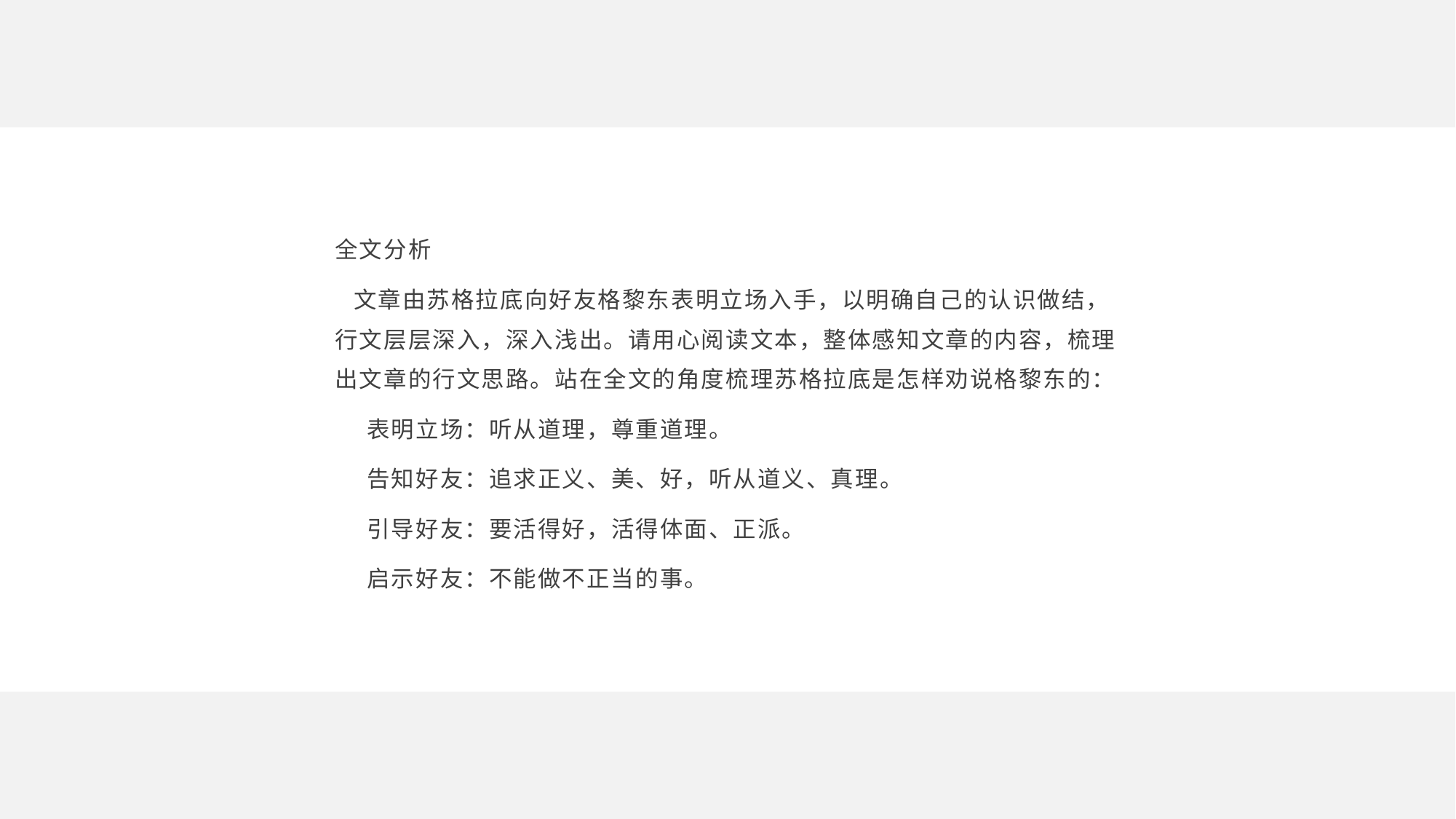

全文分析
  文章由苏格拉底向好友格黎东表明立场入手，以明确自己的认识做结，行文层层深入，深入浅出。请用心阅读文本，整体感知文章的内容，梳理出文章的行文思路。站在全文的角度梳理苏格拉底是怎样劝说格黎东的：
    表明立场：听从道理，尊重道理。
    告知好友：追求正义、美、好，听从道义、真理。
    引导好友：要活得好，活得体面、正派。
    启示好友：不能做不正当的事。